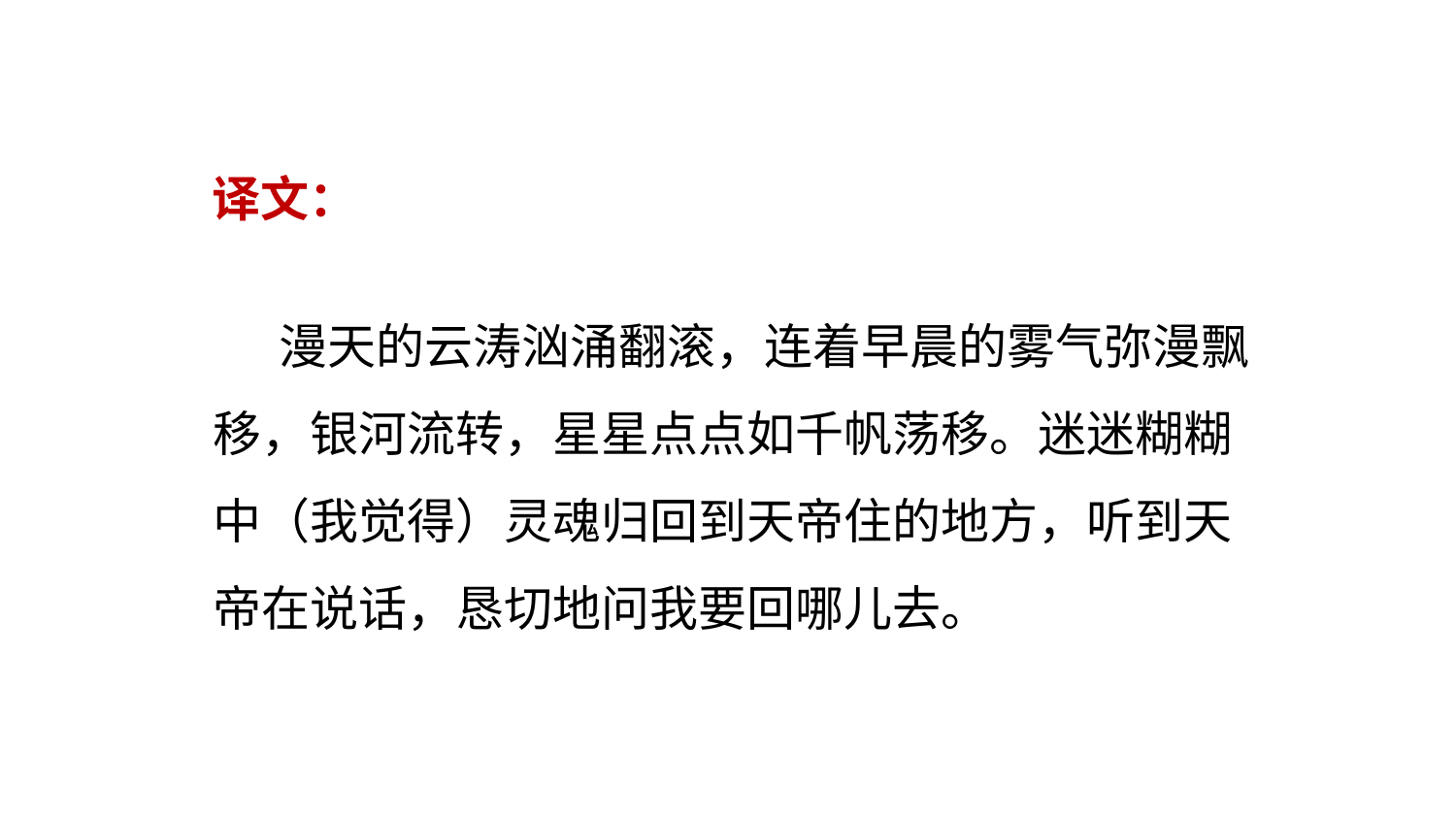

译文：
     漫天的云涛汹涌翻滚，连着早晨的雾气弥漫飘移，银河流转，星星点点如千帆荡移。迷迷糊糊中（我觉得）灵魂归回到天帝住的地方，听到天帝在说话，恳切地问我要回哪儿去。